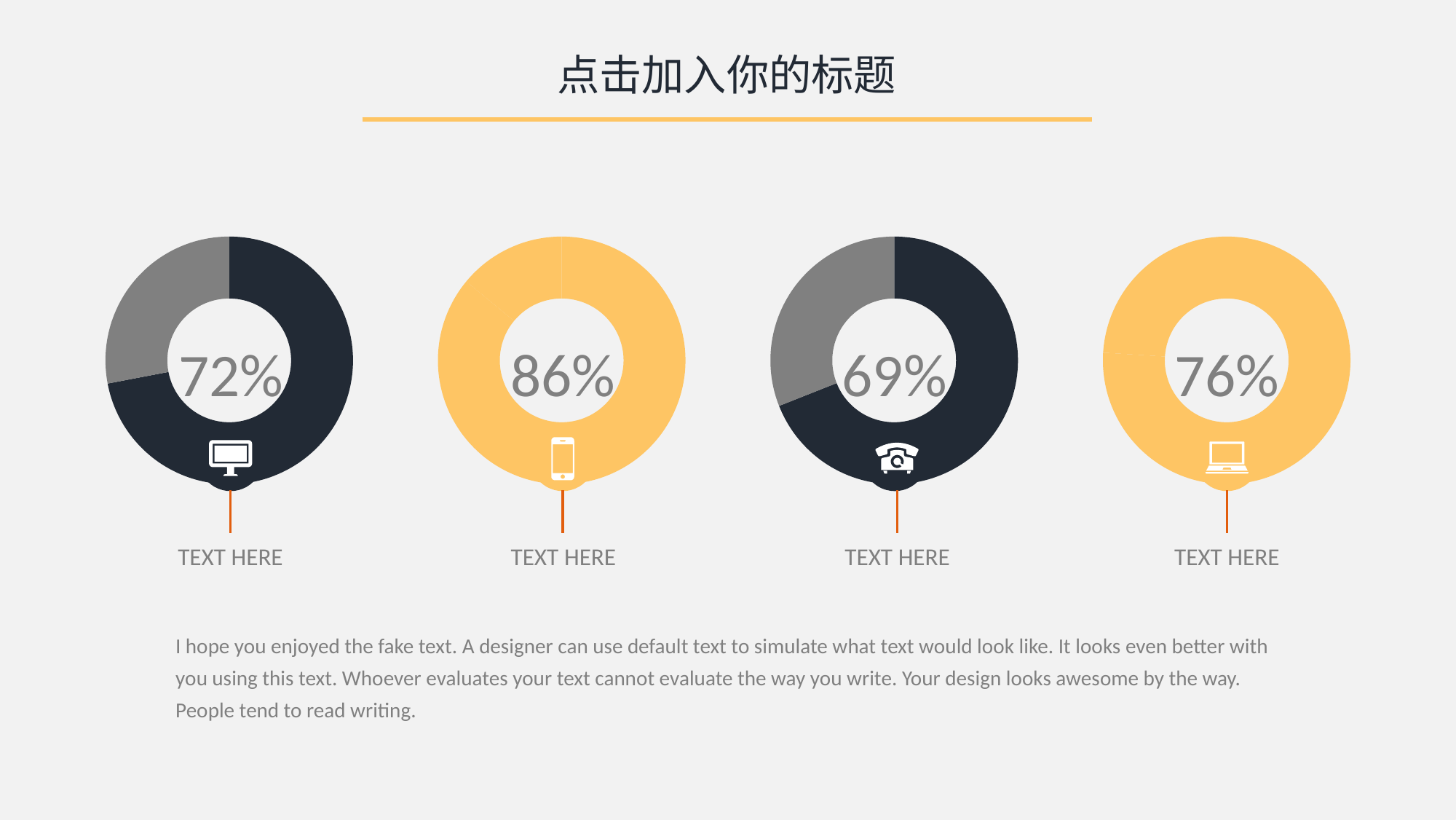

点击加入你的标题

### Chart

| Category |  |
|---|---|

### Chart

| Category |  |
|---|---|

### Chart

| Category |  |
|---|---|

### Chart

| Category |  |
|---|---|
72%
86%
69%
76%

TEXT HERE
TEXT HERE
TEXT HERE
TEXT HERE
I hope you enjoyed the fake text. A designer can use default text to simulate what text would look like. It looks even better with you using this text. Whoever evaluates your text cannot evaluate the way you write. Your design looks awesome by the way. People tend to read writing.